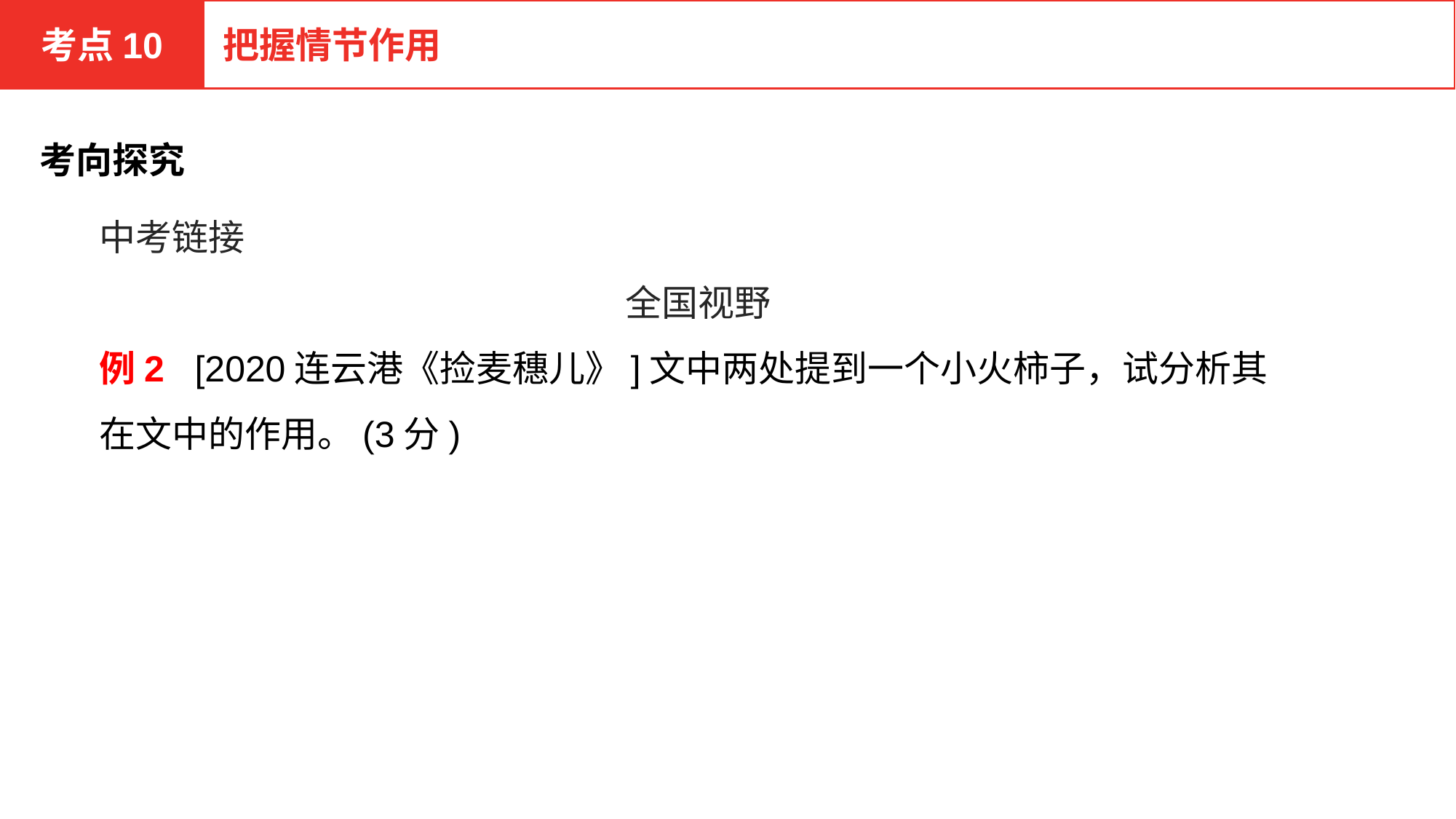

考点10
把握情节作用
考向探究
中考链接
全国视野
例2   [2020连云港《捡麦穗儿》]文中两处提到一个小火柿子，试分析其在文中的作用。(3分)